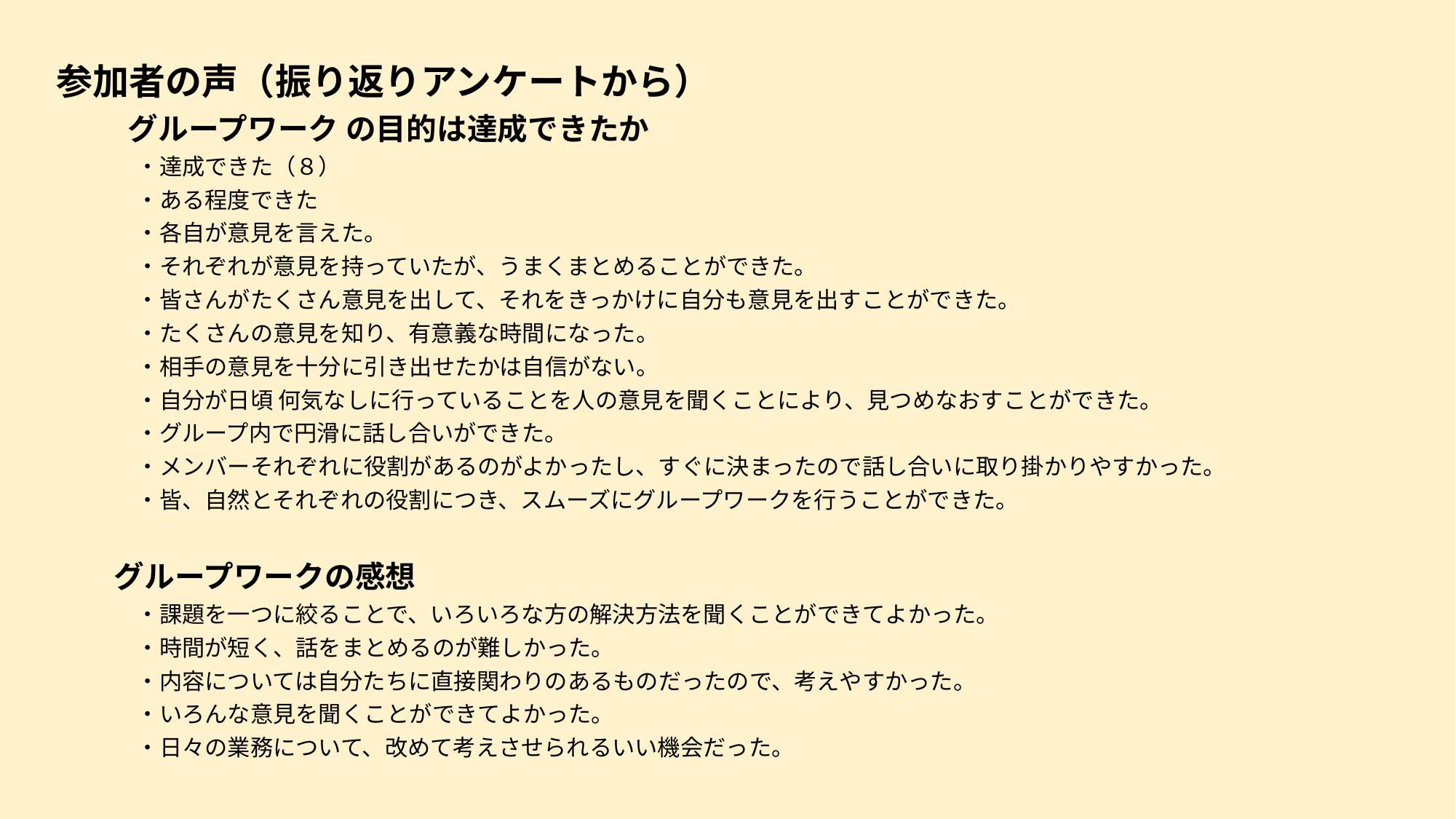

参加者の声（振り返りアンケートから）
 グループワーク の目的は達成できたか
　・達成できた（８）
　・ある程度できた
　・各自が意見を言えた。
　・それぞれが意見を持っていたが、うまくまとめることができた。
　・皆さんがたくさん意見を出して、それをきっかけに自分も意見を出すことができた。
　・たくさんの意見を知り、有意義な時間になった。
　・相手の意見を十分に引き出せたかは自信がない。
　・自分が日頃 何気なしに行っていることを人の意見を聞くことにより、見つめなおすことができた。
　・グループ内で円滑に話し合いができた。
　・メンバーそれぞれに役割があるのがよかったし、すぐに決まったので話し合いに取り掛かりやすかった。
　・皆、自然とそれぞれの役割につき、スムーズにグループワークを行うことができた。
グループワークの感想
　・課題を一つに絞ることで、いろいろな方の解決方法を聞くことができてよかった。
　・時間が短く、話をまとめるのが難しかった。
　・内容については自分たちに直接関わりのあるものだったので、考えやすかった。
　・いろんな意見を聞くことができてよかった。
　・日々の業務について、改めて考えさせられるいい機会だった。